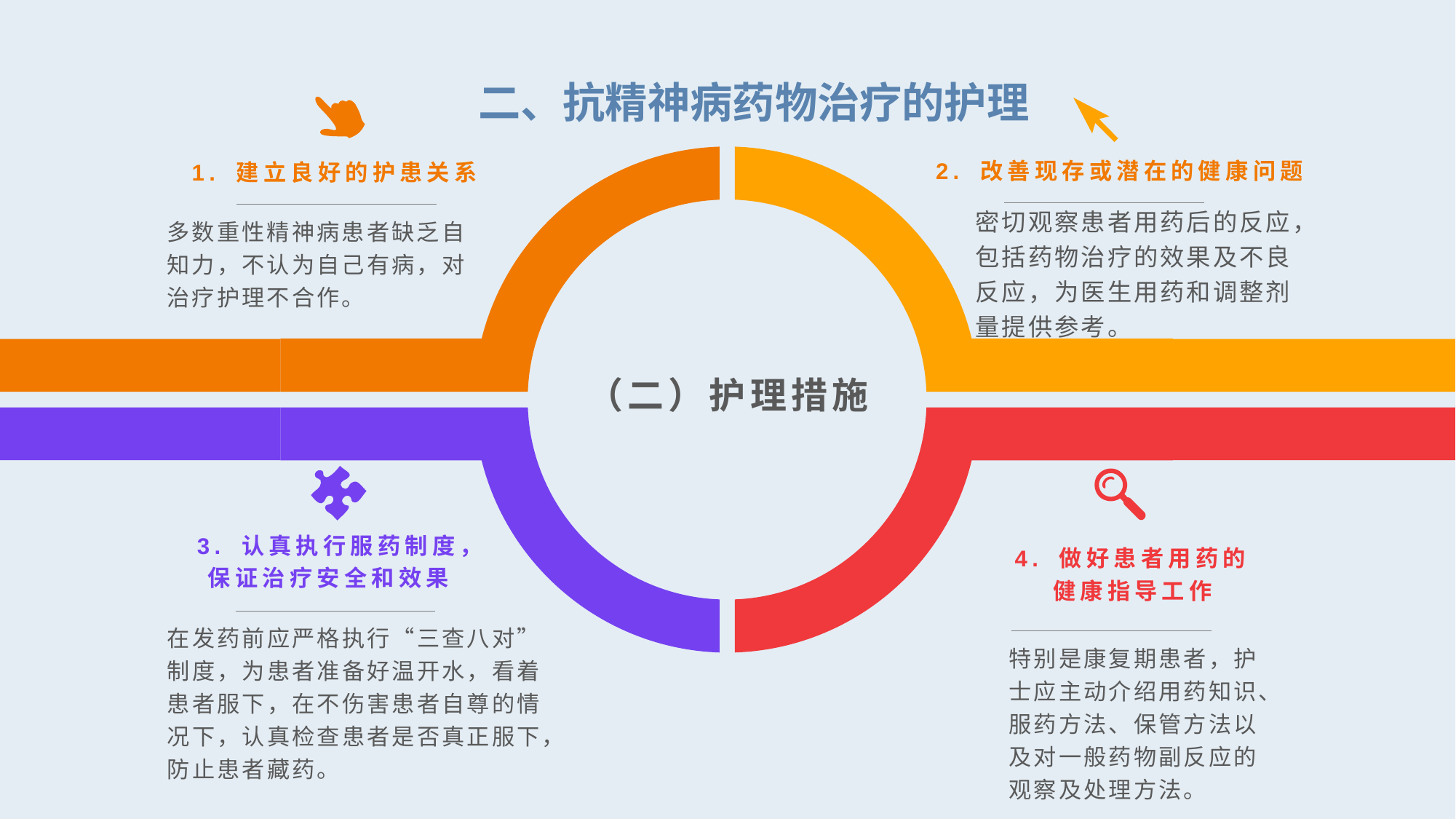

二、抗精神病药物治疗的护理

2. 改善现存或潜在的健康问题

1. 建立良好的护患关系
密切观察患者用药后的反应，包括药物治疗的效果及不良反应，为医生用药和调整剂量提供参考。
多数重性精神病患者缺乏自知力，不认为自己有病，对治疗护理不合作。

（二）护理措施

3. 认真执行服药制度，保证治疗安全和效果
4. 做好患者用药的健康指导工作
在发药前应严格执行“三查八对”制度，为患者准备好温开水，看着患者服下，在不伤害患者自尊的情况下，认真检查患者是否真正服下，防止患者藏药。
特别是康复期患者，护士应主动介绍用药知识、服药方法、保管方法以及对一般药物副反应的观察及处理方法。